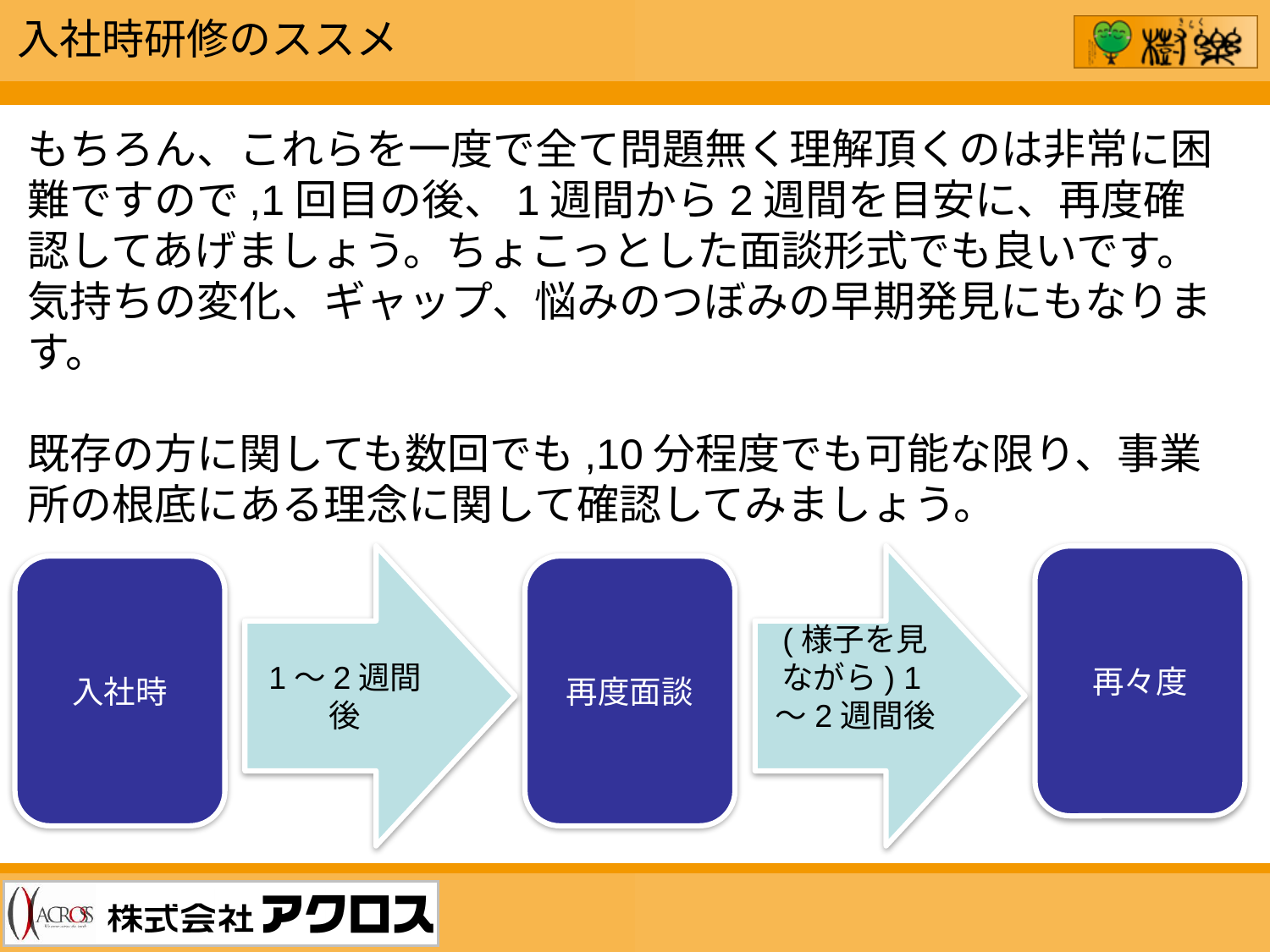

入社時研修のススメ
もちろん、これらを一度で全て問題無く理解頂くのは非常に困難ですので,1回目の後、1週間から2週間を目安に、再度確認してあげましょう。ちょこっとした面談形式でも良いです。
気持ちの変化、ギャップ、悩みのつぼみの早期発見にもなります。

既存の方に関しても数回でも,10分程度でも可能な限り、事業所の根底にある理念に関して確認してみましょう。

1～2週間後
(様子を見ながら) 1～2週間後

再々度
入社時
再度面談